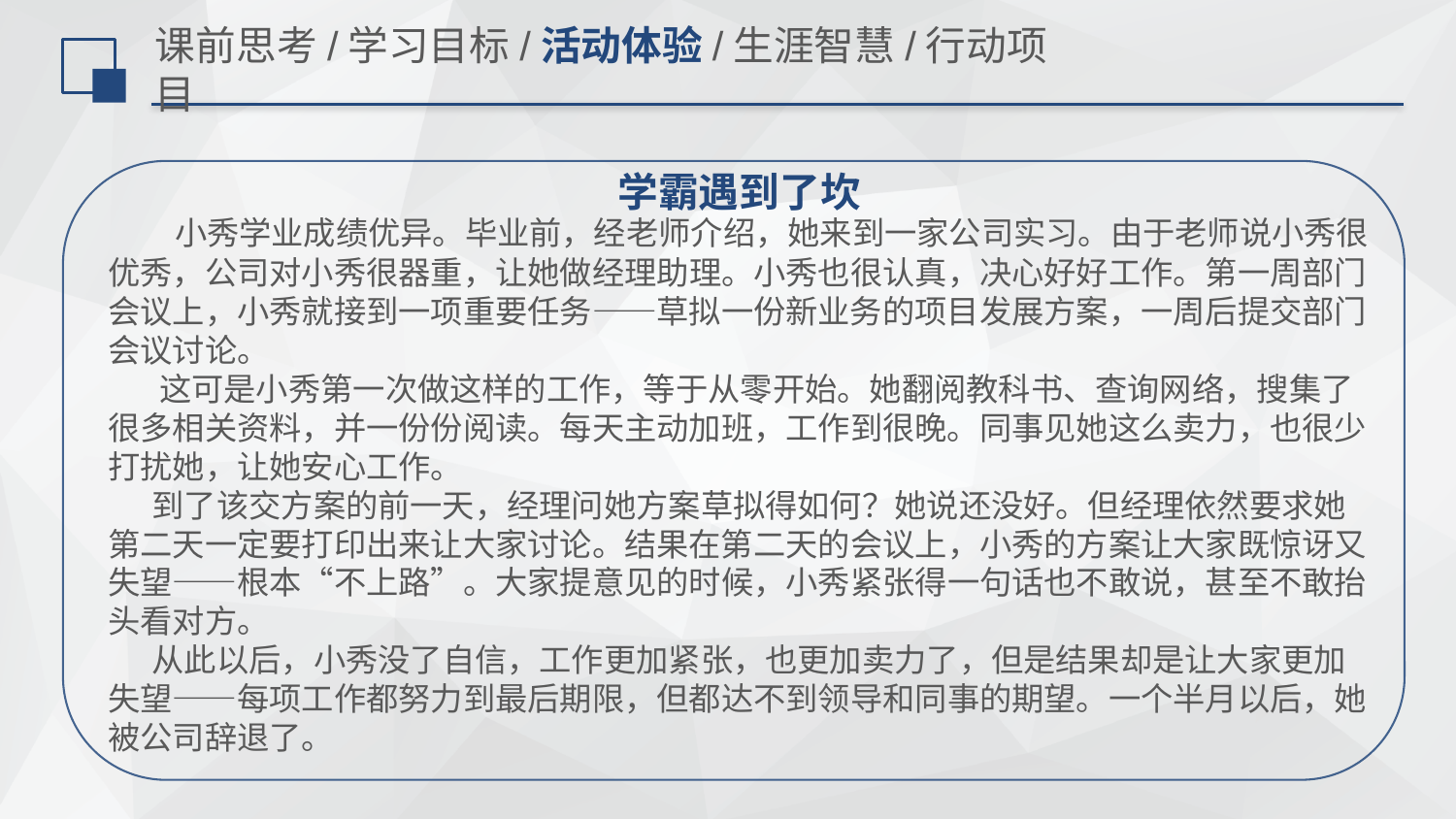

# 课前思考/学习目标/活动体验/生涯智慧/行动项目
学霸遇到了坎

       小秀学业成绩优异。毕业前，经老师介绍，她来到一家公司实习。由于老师说小秀很优秀，公司对小秀很器重，让她做经理助理。小秀也很认真，决心好好工作。第一周部门会议上，小秀就接到一项重要任务——草拟一份新业务的项目发展方案，一周后提交部门会议讨论。
      这可是小秀第一次做这样的工作，等于从零开始。她翻阅教科书、查询网络，搜集了很多相关资料，并一份份阅读。每天主动加班，工作到很晚。同事见她这么卖力，也很少打扰她，让她安心工作。
     到了该交方案的前一天，经理问她方案草拟得如何？她说还没好。但经理依然要求她第二天一定要打印出来让大家讨论。结果在第二天的会议上，小秀的方案让大家既惊讶又失望——根本“不上路”。大家提意见的时候，小秀紧张得一句话也不敢说，甚至不敢抬头看对方。
     从此以后，小秀没了自信，工作更加紧张，也更加卖力了，但是结果却是让大家更加失望——每项工作都努力到最后期限，但都达不到领导和同事的期望。一个半月以后，她被公司辞退了。